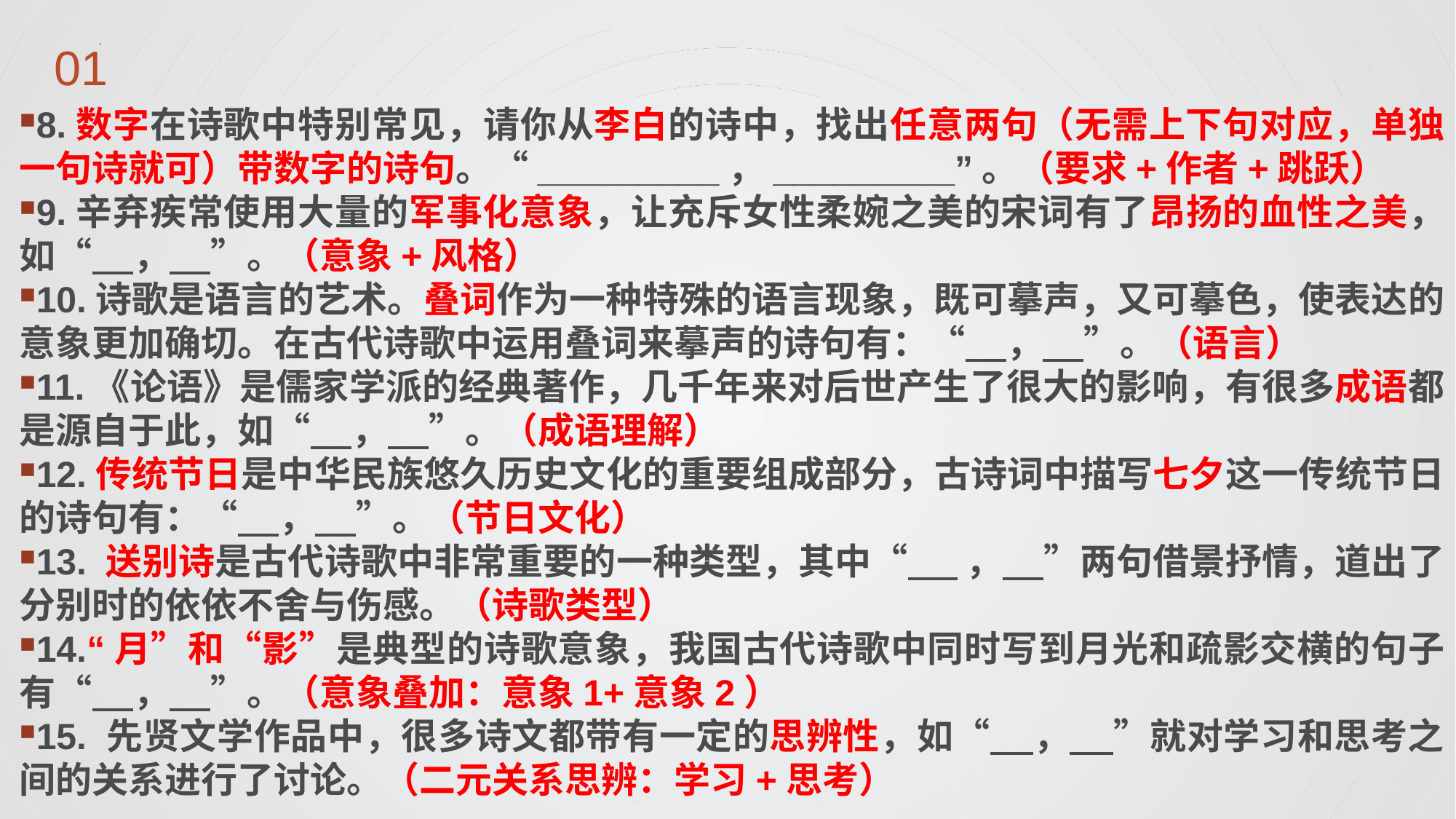

8.数字在诗歌中特别常见，请你从李白的诗中，找出任意两句（无需上下句对应，单独一句诗就可）带数字的诗句。“_________，_________”。（要求+作者+跳跃）
9.辛弃疾常使用大量的军事化意象，让充斥女性柔婉之美的宋词有了昂扬的血性之美，如“     ，     ”。（意象+风格）
10.诗歌是语言的艺术。叠词作为一种特殊的语言现象，既可摹声，又可摹色，使表达的意象更加确切。在古代诗歌中运用叠词来摹声的诗句有：“     ，     ”。（语言）
11.《论语》是儒家学派的经典著作，几千年来对后世产生了很大的影响，有很多成语都是源自于此，如“     ，     ”。（成语理解）
12.传统节日是中华民族悠久历史文化的重要组成部分，古诗词中描写七夕这一传统节日的诗句有：“     ，     ”。（节日文化）
13. 送别诗是古代诗歌中非常重要的一种类型，其中“       ，     ”两句借景抒情，道出了分别时的依依不舍与伤感。（诗歌类型）
14.“月”和“影”是典型的诗歌意象，我国古代诗歌中同时写到月光和疏影交横的句子有“     ，     ”。（意象叠加：意象1+意象2）
15. 先贤文学作品中，很多诗文都带有一定的思辨性，如“     ，     ”就对学习和思考之间的关系进行了讨论。（二元关系思辨：学习+思考）